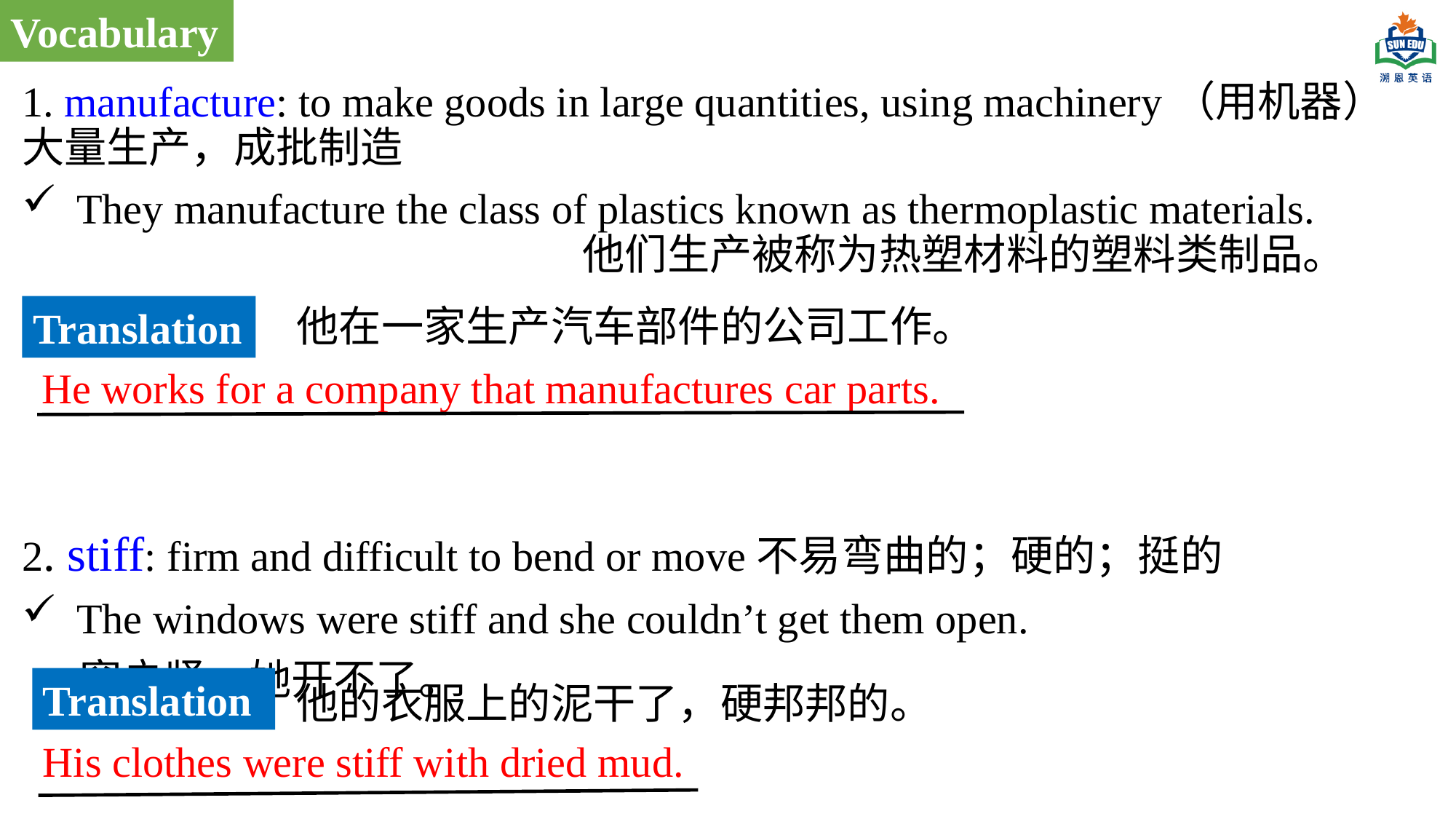

Vocabulary
1. manufacture: to make goods in large quantities, using machinery（用机器）大量生产，成批制造
They manufacture the class of plastics known as thermoplastic materials.                                                          他们生产被称为热塑材料的塑料类制品。

2. stiff: firm and difficult to bend or move不易弯曲的；硬的；挺的
The windows were stiff and she couldn’t get them open.
     窗户紧，她开不了。
他在一家生产汽车部件的公司工作。
Translation
He works for a company that manufactures car parts.
Translation
他的衣服上的泥干了，硬邦邦的。
His clothes were stiff with dried mud.